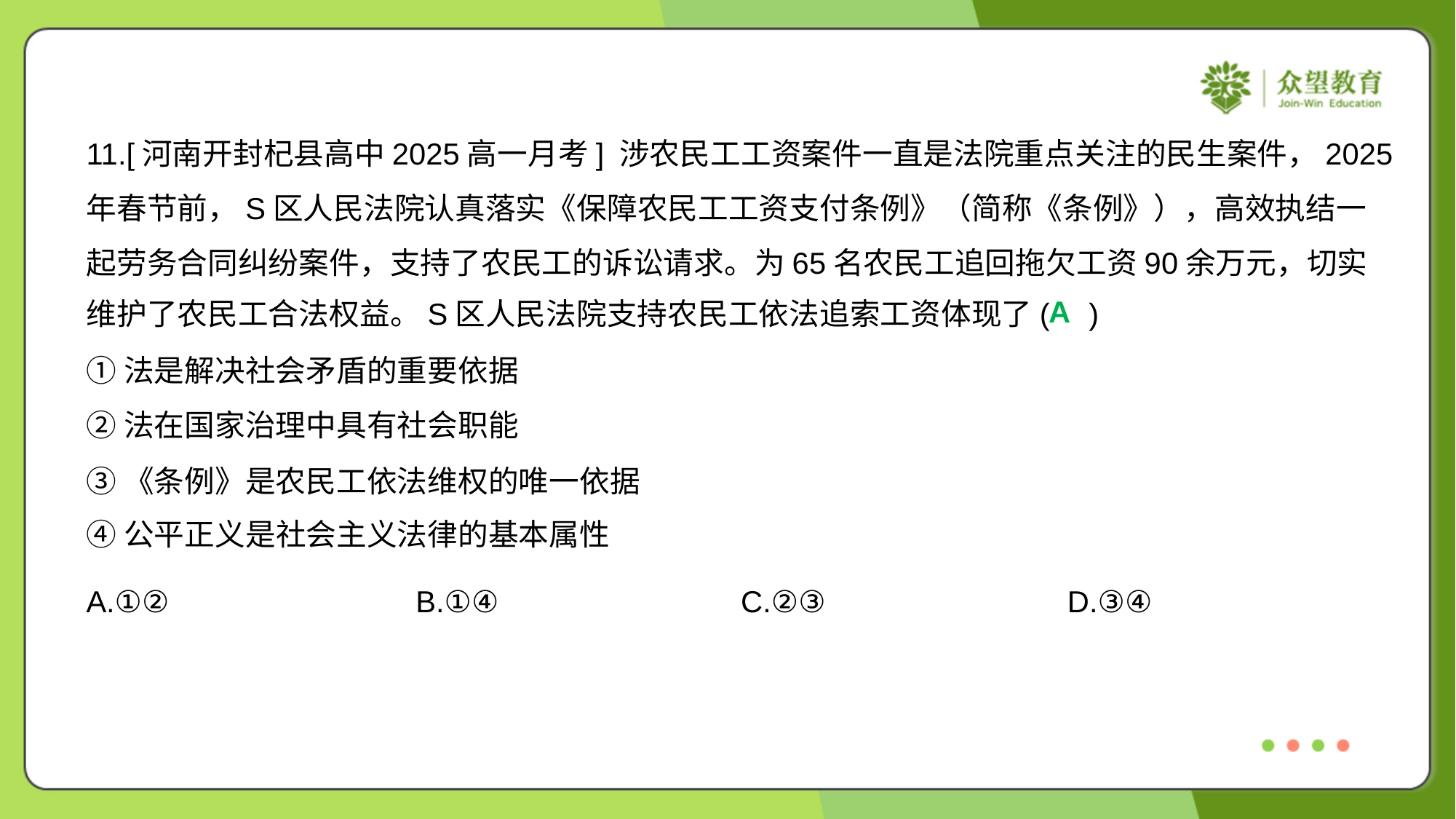

11.[河南开封杞县高中2025高一月考] 涉农民工工资案件一直是法院重点关注的民生案件，2025
年春节前，S区人民法院认真落实《保障农民工工资支付条例》（简称《条例》），高效执结一
起劳务合同纠纷案件，支持了农民工的诉讼请求。为65名农民工追回拖欠工资90余万元，切实
维护了农民工合法权益。S区人民法院支持农民工依法追索工资体现了(     )
A
①法是解决社会矛盾的重要依据
②法在国家治理中具有社会职能
③《条例》是农民工依法维权的唯一依据
④公平正义是社会主义法律的基本属性
A.①②	B.①④	C.②③	D.③④